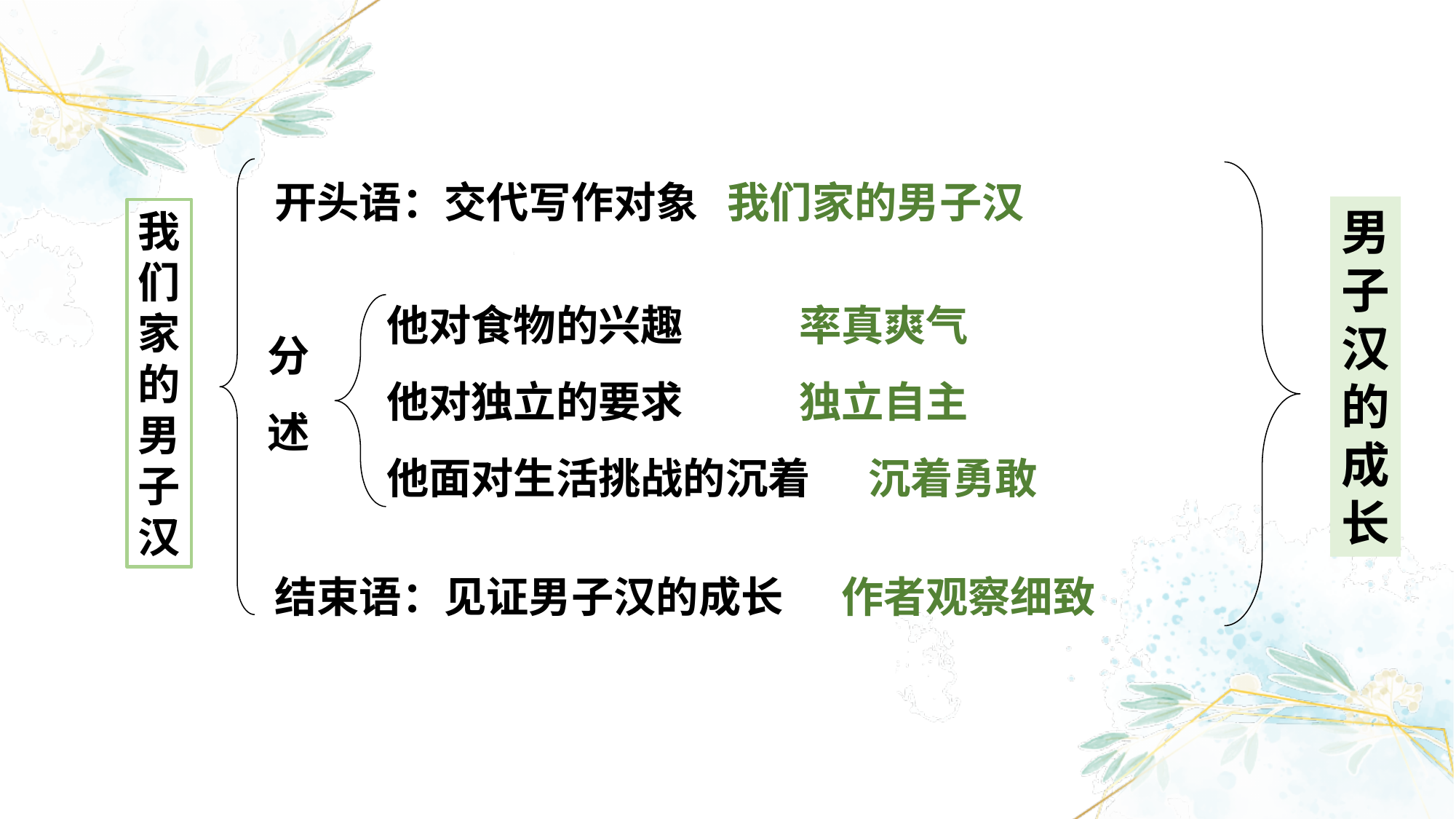

开头语：交代写作对象   我们家的男子汉

男
子
汉
的
成
长
我
们
家
的
男
子
汉
他对食物的兴趣            率真爽气
他对独立的要求            独立自主
他面对生活挑战的沉着      沉着勇敢

分
述
 结束语：见证男子汉的成长      作者观察细致